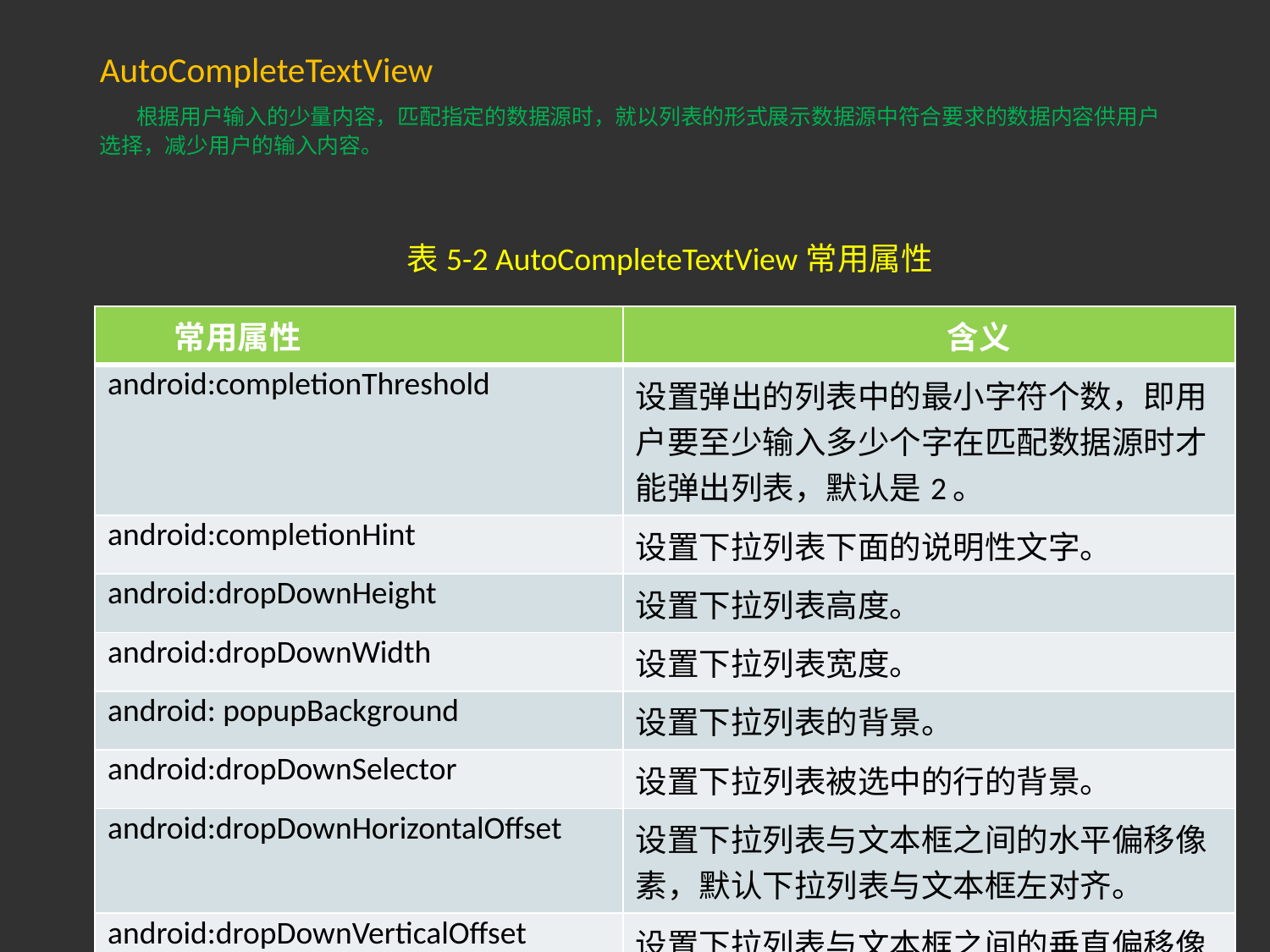

# AutoCompleteTextView 根据用户输入的少量内容，匹配指定的数据源时，就以列表的形式展示数据源中符合要求的数据内容供用户选择，减少用户的输入内容。
表5-2 AutoCompleteTextView常用属性
| 常用属性 | 含义 |
| --- | --- |
| android:completionThreshold | 设置弹出的列表中的最小字符个数，即用户要至少输入多少个字在匹配数据源时才能弹出列表，默认是2。 |
| android:completionHint | 设置下拉列表下面的说明性文字。 |
| android:dropDownHeight | 设置下拉列表高度。 |
| android:dropDownWidth | 设置下拉列表宽度。 |
| android: popupBackground | 设置下拉列表的背景。 |
| android:dropDownSelector | 设置下拉列表被选中的行的背景。 |
| android:dropDownHorizontalOffset | 设置下拉列表与文本框之间的水平偏移像素，默认下拉列表与文本框左对齐。 |
| android:dropDownVerticalOffset | 设置下拉列表与文本框之间的垂直偏移像素，默认下拉列表是紧跟着文本框的。 |